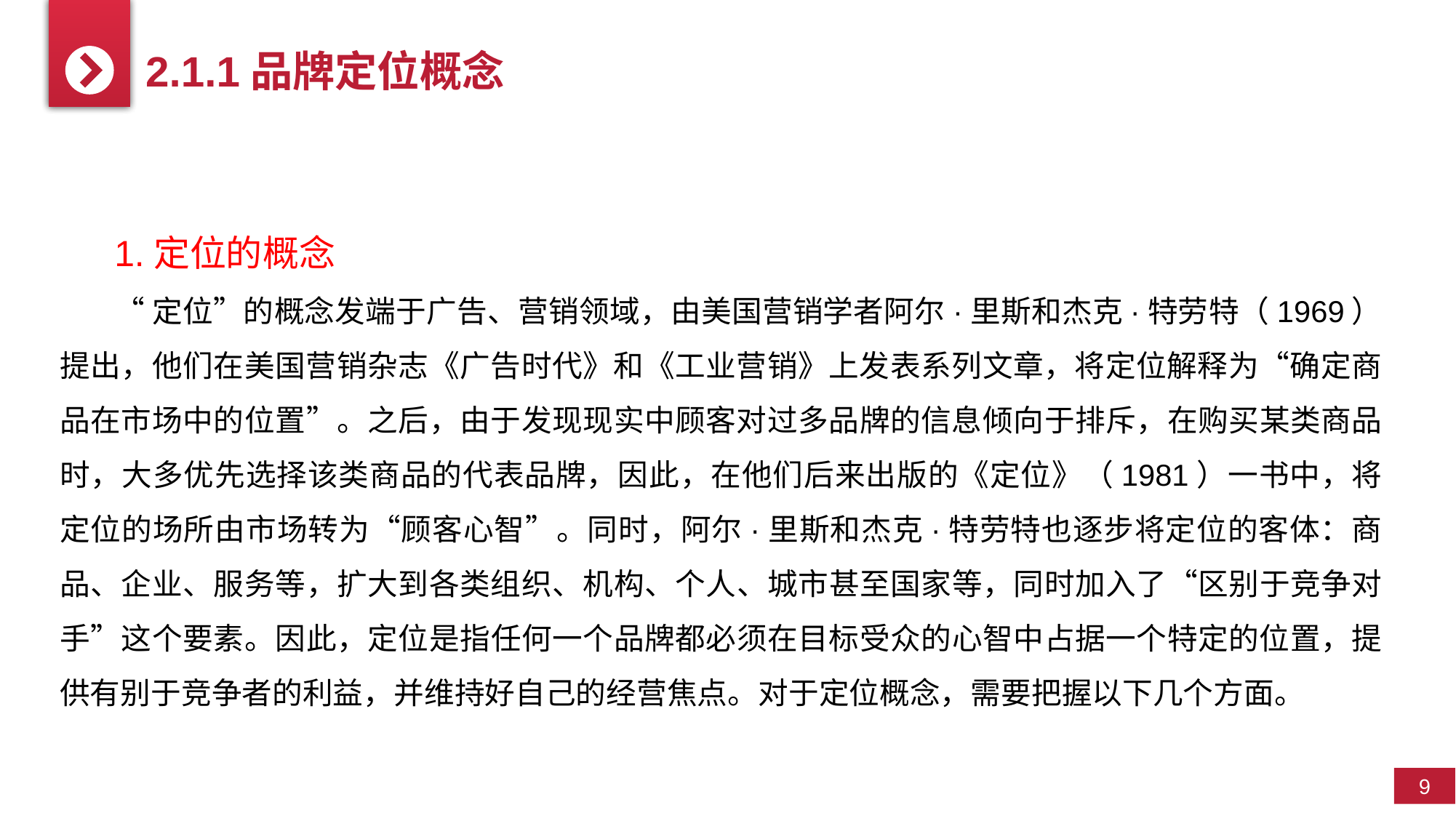

2.1.1品牌定位概念

1.定位的概念
“定位”的概念发端于广告、营销领域，由美国营销学者阿尔·里斯和杰克·特劳特（1969）提出，他们在美国营销杂志《广告时代》和《工业营销》上发表系列文章，将定位解释为“确定商品在市场中的位置”。之后，由于发现现实中顾客对过多品牌的信息倾向于排斥，在购买某类商品时，大多优先选择该类商品的代表品牌，因此，在他们后来出版的《定位》（1981）一书中，将定位的场所由市场转为“顾客心智”。同时，阿尔·里斯和杰克·特劳特也逐步将定位的客体：商品、企业、服务等，扩大到各类组织、机构、个人、城市甚至国家等，同时加入了“区别于竞争对手”这个要素。因此，定位是指任何一个品牌都必须在目标受众的心智中占据一个特定的位置，提供有别于竞争者的利益，并维持好自己的经营焦点。对于定位概念，需要把握以下几个方面。